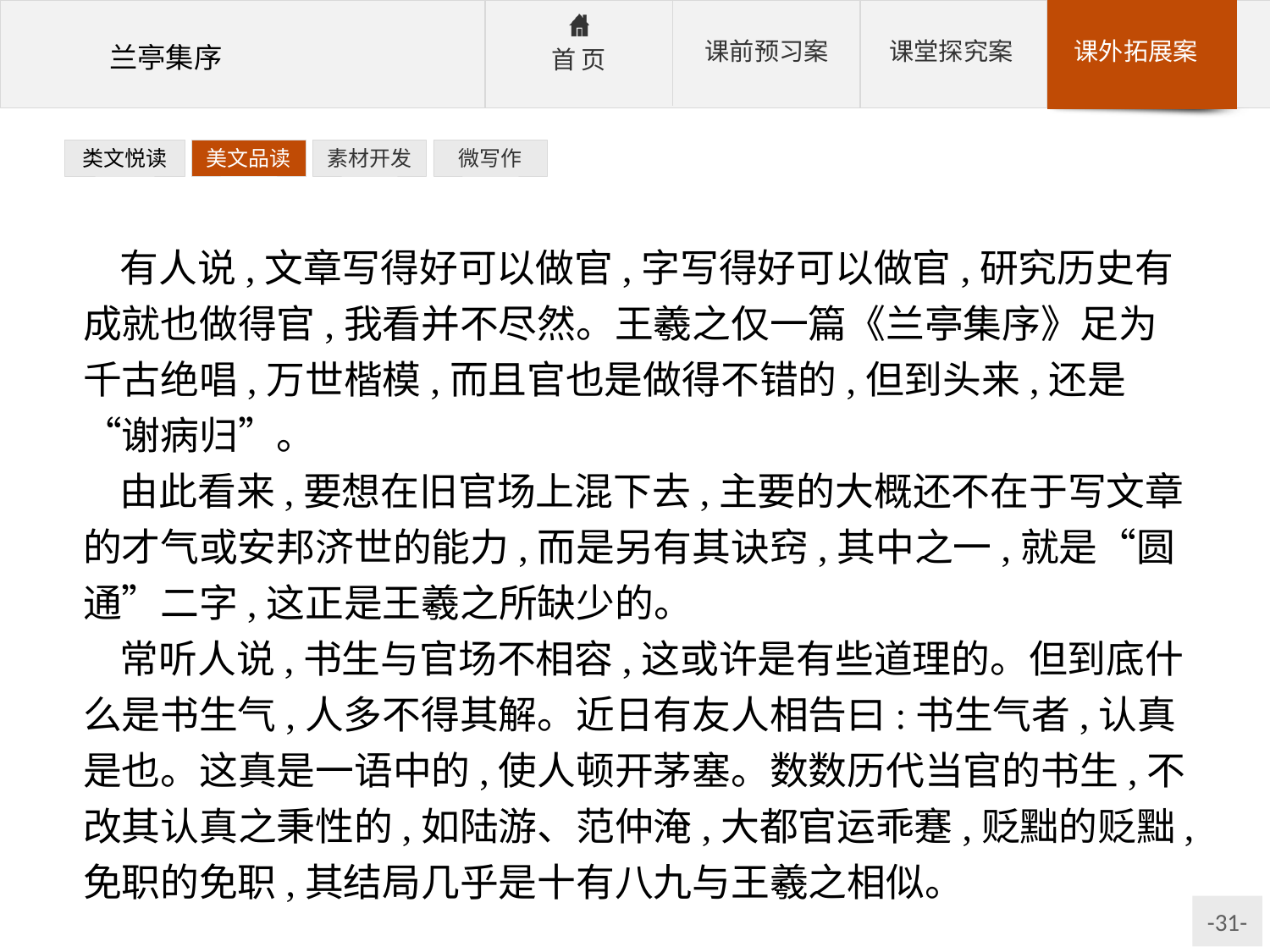

类文悦读
美文品读
素材开发
微写作
有人说,文章写得好可以做官,字写得好可以做官,研究历史有成就也做得官,我看并不尽然。王羲之仅一篇《兰亭集序》足为千古绝唱,万世楷模,而且官也是做得不错的,但到头来,还是“谢病归”。
由此看来,要想在旧官场上混下去,主要的大概还不在于写文章的才气或安邦济世的能力,而是另有其诀窍,其中之一,就是“圆通”二字,这正是王羲之所缺少的。
常听人说,书生与官场不相容,这或许是有些道理的。但到底什么是书生气,人多不得其解。近日有友人相告曰:书生气者,认真是也。这真是一语中的,使人顿开茅塞。数数历代当官的书生,不改其认真之秉性的,如陆游、范仲淹,大都官运乖蹇,贬黜的贬黜,免职的免职,其结局几乎是十有八九与王羲之相似。